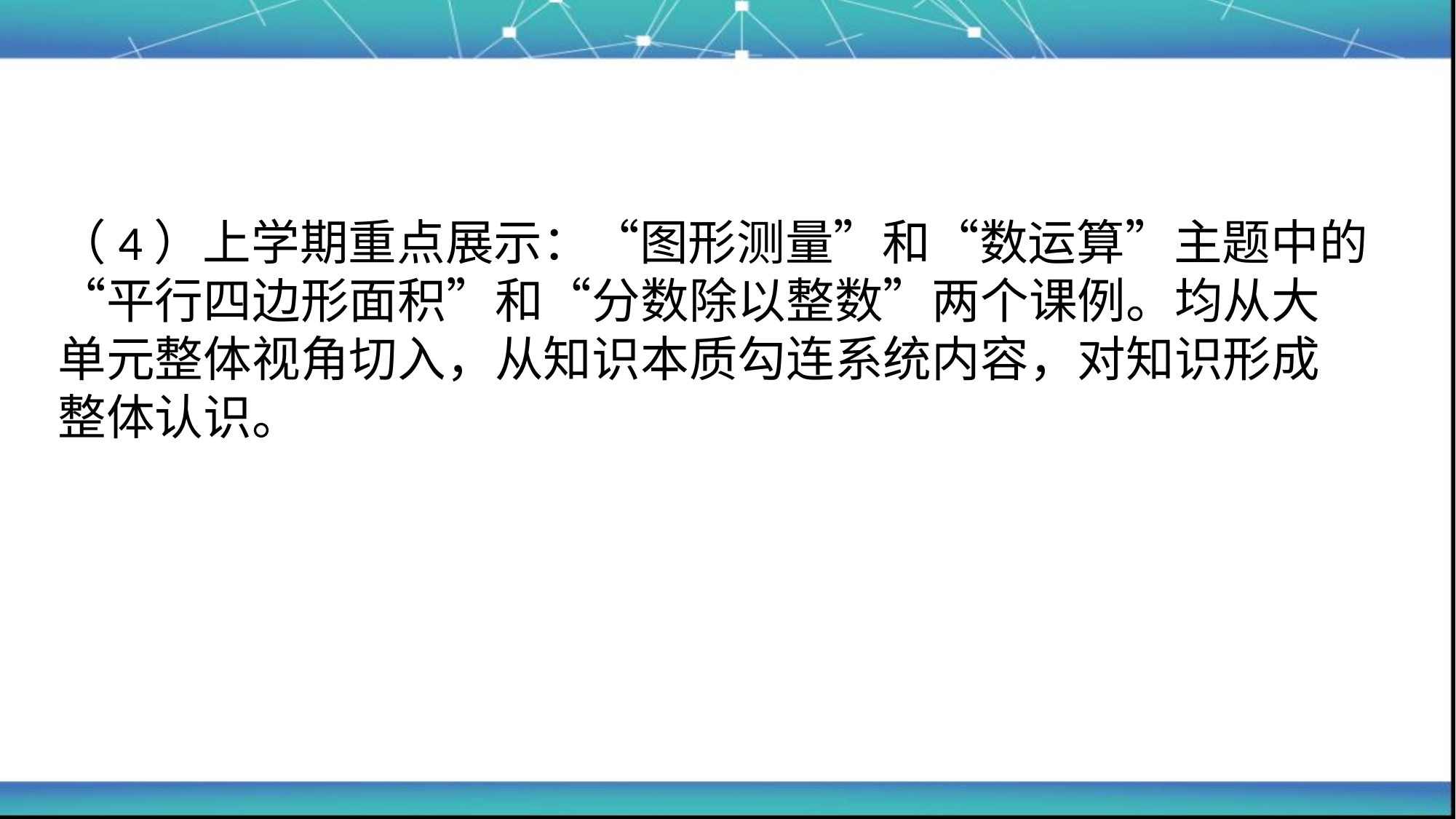

（4）上学期重点展示：“图形测量”和“数运算”主题中的“平行四边形面积”和“分数除以整数”两个课例。均从大单元整体视角切入，从知识本质勾连系统内容，对知识形成整体认识。